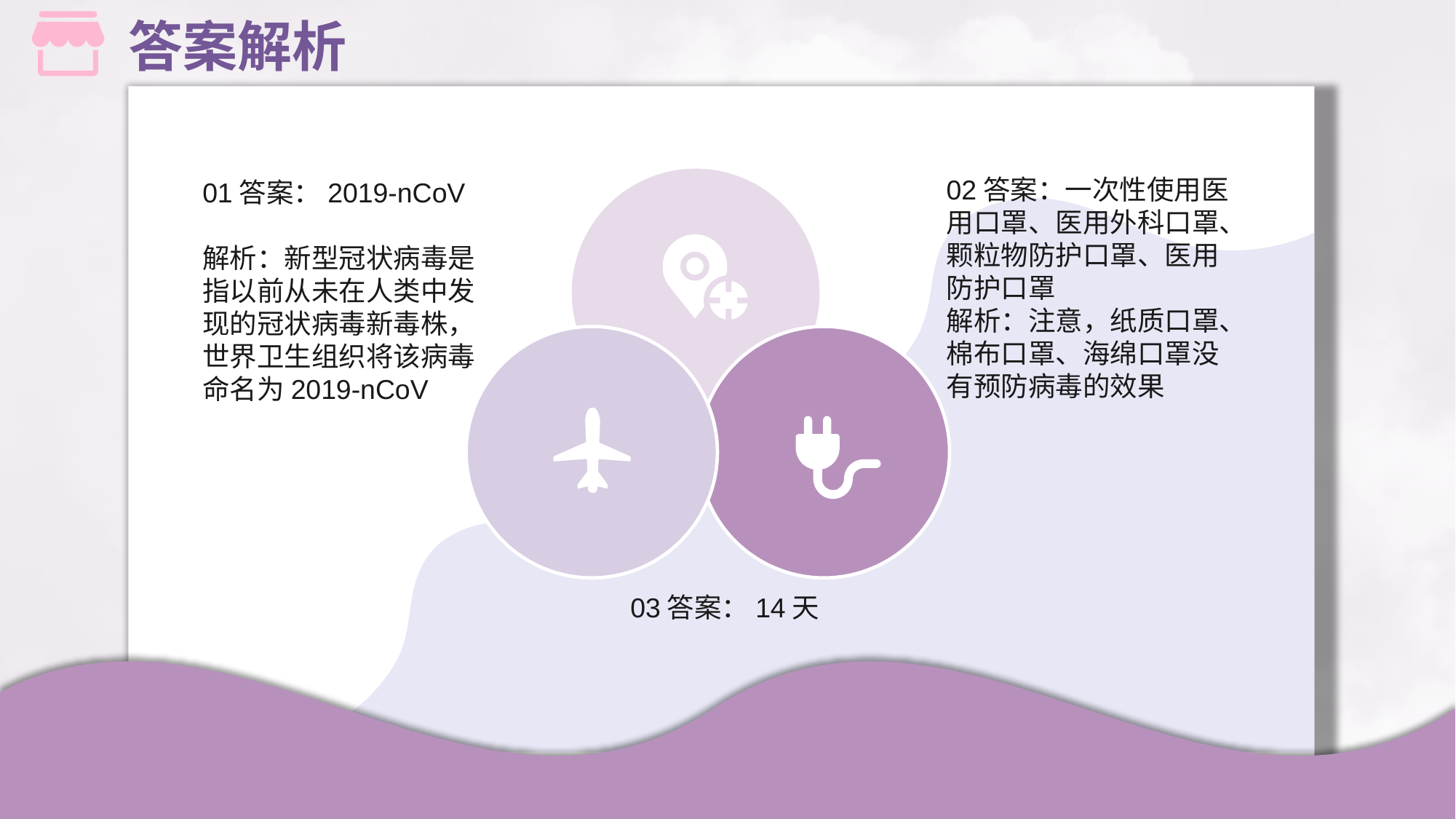

答案解析

02答案：一次性使用医用口罩、医用外科口罩、颗粒物防护口罩、医用防护口罩
解析：注意，纸质口罩、棉布口罩、海绵口罩没有预防病毒的效果
01答案：2019-nCoV
解析：新型冠状病毒是指以前从未在人类中发现的冠状病毒新毒株，世界卫生组织将该病毒命名为2019-nCoV

03答案：14天